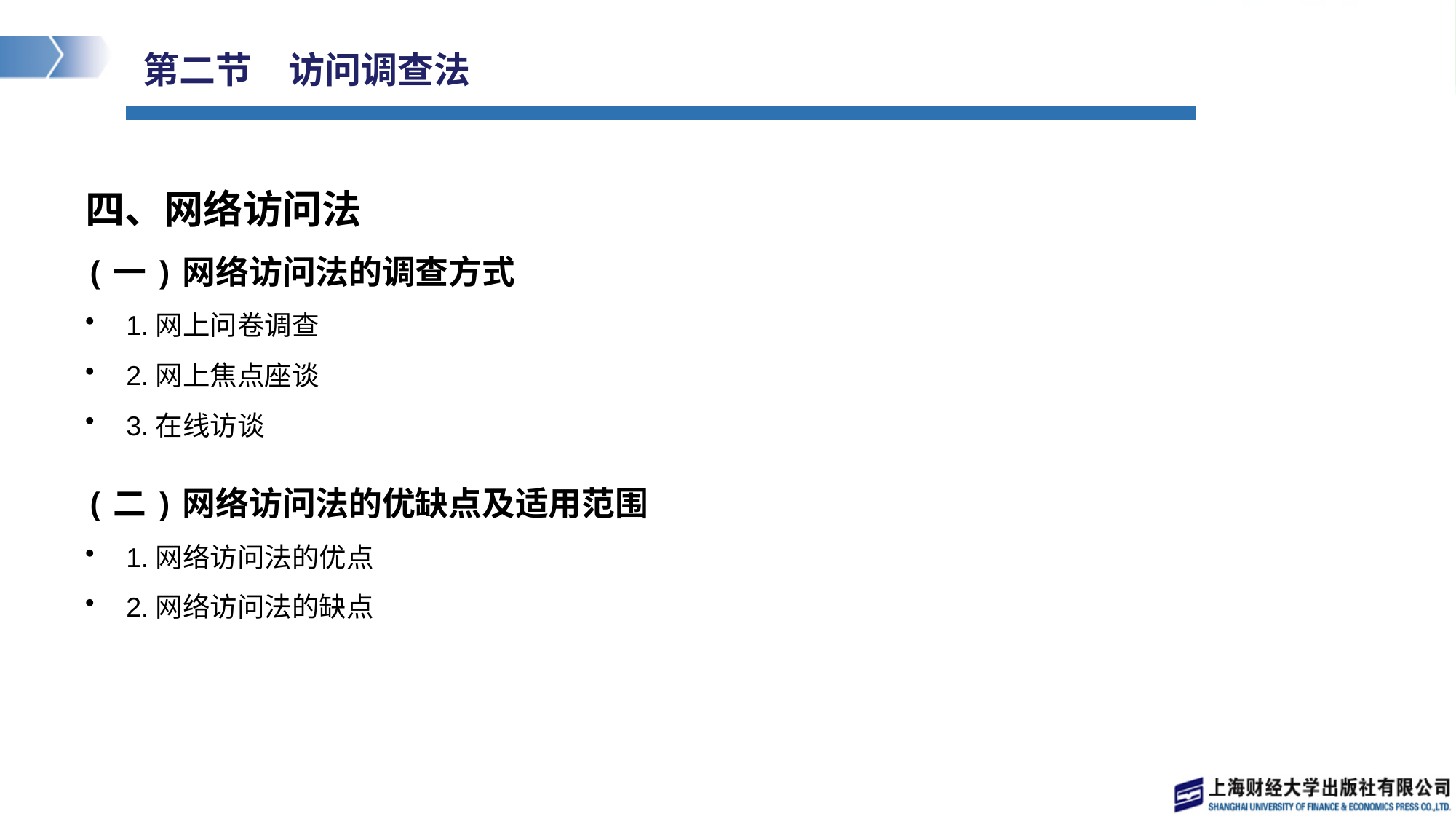

# 第二节　访问调查法
四、网络访问法
(一)网络访问法的调查方式
1.网上问卷调查
2.网上焦点座谈
3.在线访谈
(二)网络访问法的优缺点及适用范围
1.网络访问法的优点
2.网络访问法的缺点